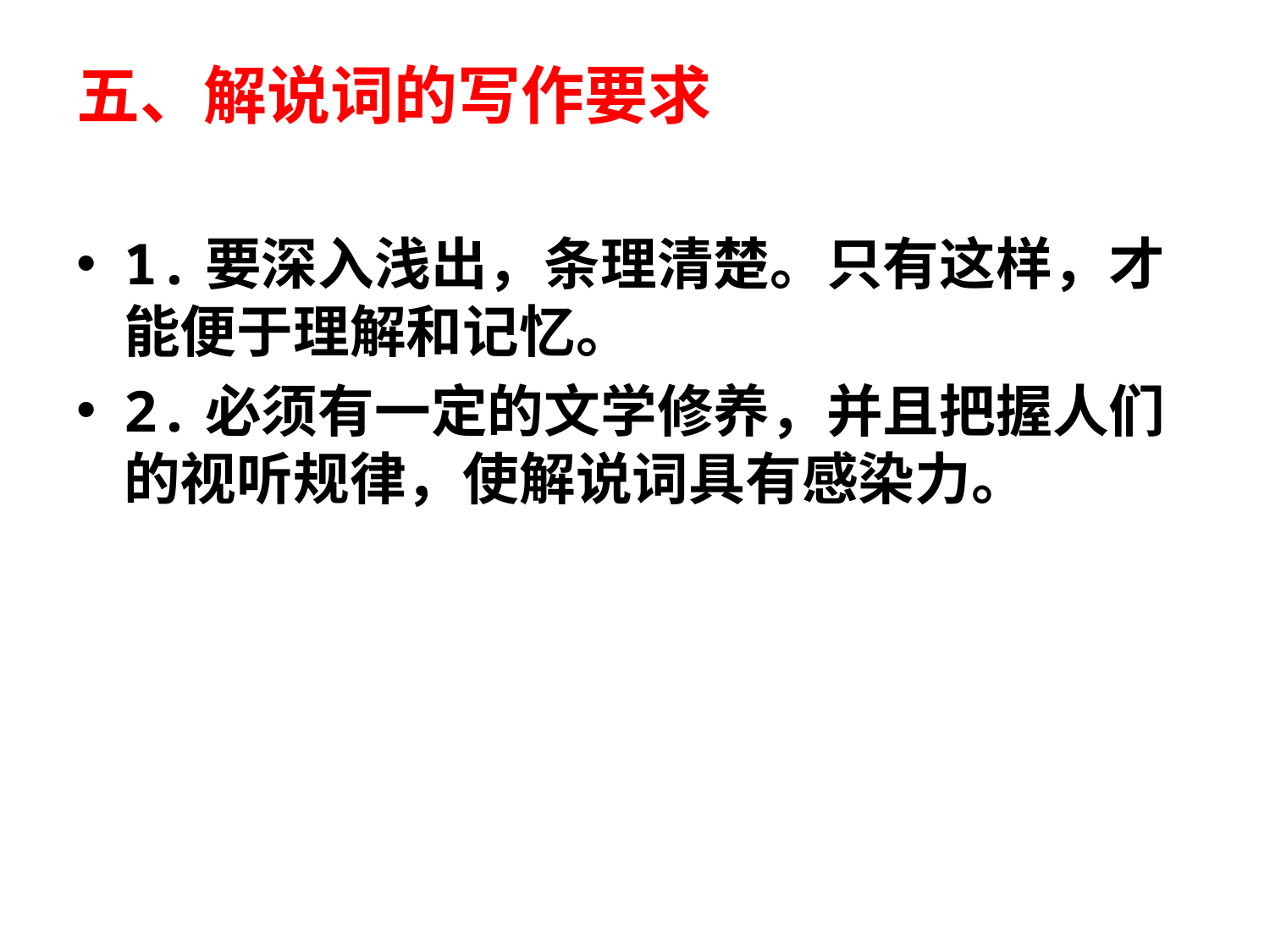

# 五、解说词的写作要求
1.要深入浅出，条理清楚。只有这样，才能便于理解和记忆。
2.必须有一定的文学修养，并且把握人们的视听规律，使解说词具有感染力。